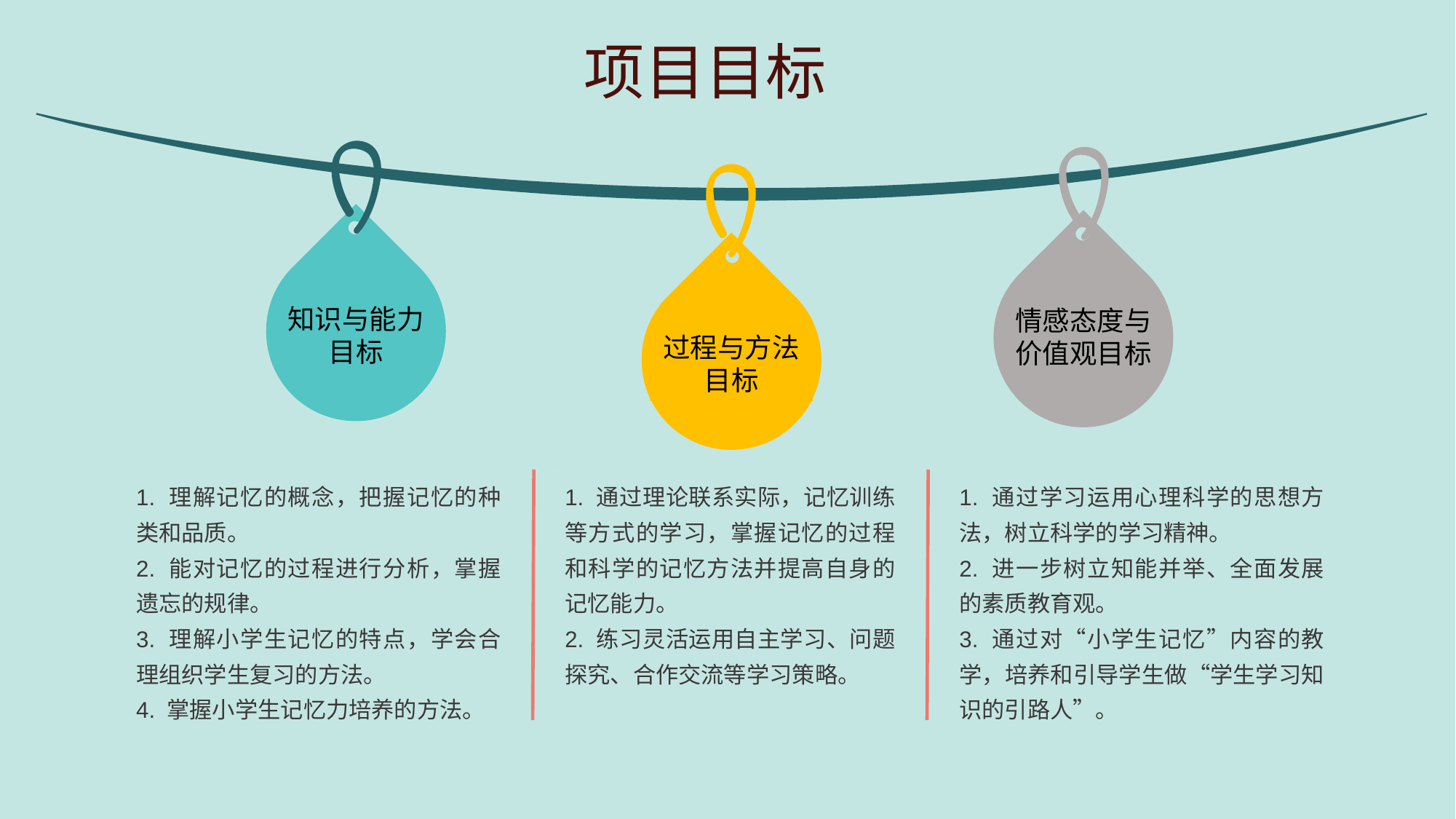

项目目标

知识与能力目标

情感态度与价值观目标

过程与方法目标
1. 理解记忆的概念，把握记忆的种类和品质。
2. 能对记忆的过程进行分析，掌握遗忘的规律。
3. 理解小学生记忆的特点，学会合理组织学生复习的方法。
4. 掌握小学生记忆力培养的方法。
1. 通过理论联系实际，记忆训练等方式的学习，掌握记忆的过程和科学的记忆方法并提高自身的记忆能力。
2. 练习灵活运用自主学习、问题探究、合作交流等学习策略。
1. 通过学习运用心理科学的思想方法，树立科学的学习精神。
2. 进一步树立知能并举、全面发展的素质教育观。
3. 通过对“小学生记忆”内容的教学，培养和引导学生做“学生学习知识的引路人”。